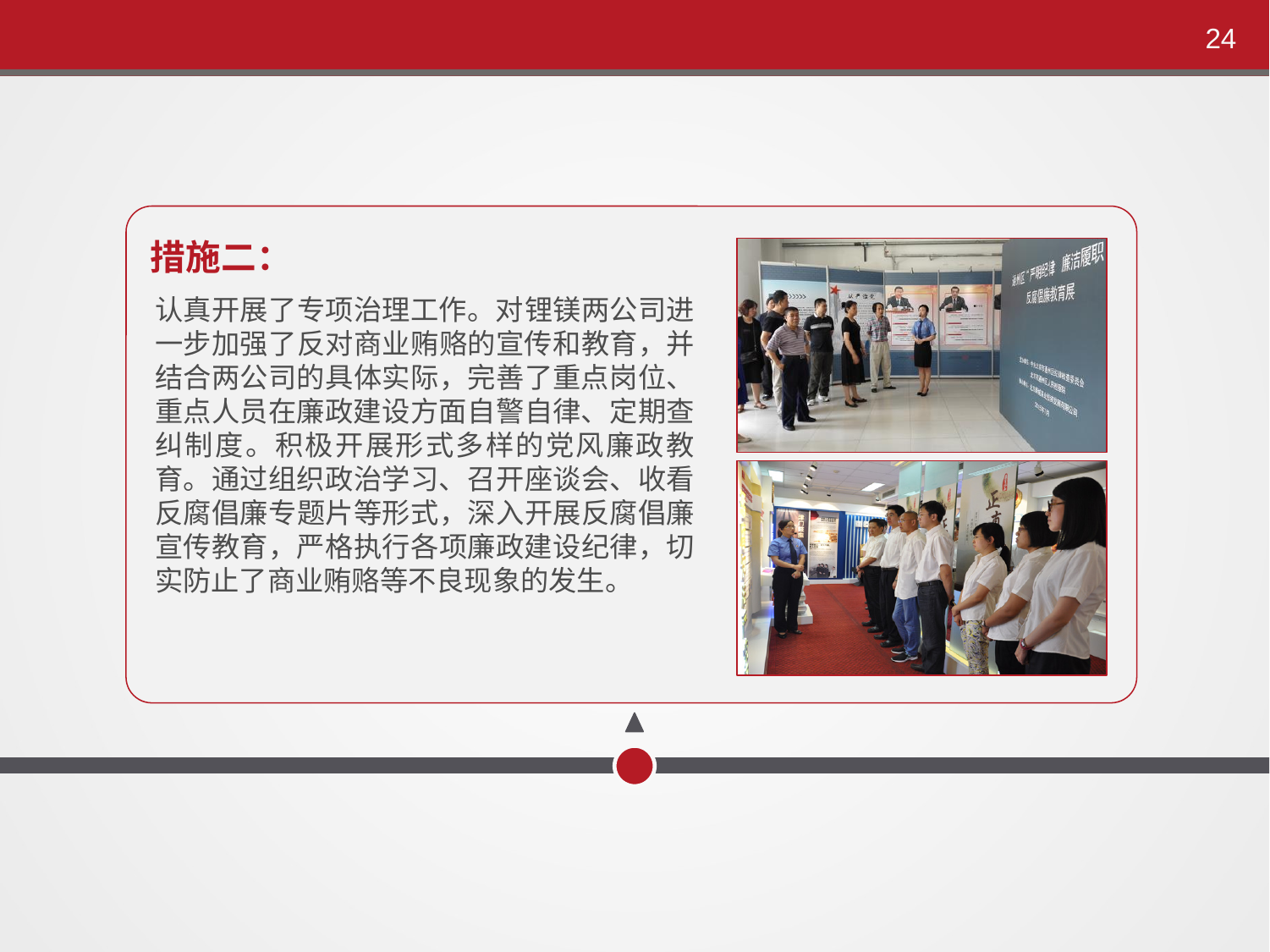

措施二：

认真开展了专项治理工作。对锂镁两公司进一步加强了反对商业贿赂的宣传和教育，并结合两公司的具体实际，完善了重点岗位、重点人员在廉政建设方面自警自律、定期查纠制度。积极开展形式多样的党风廉政教育。通过组织政治学习、召开座谈会、收看反腐倡廉专题片等形式，深入开展反腐倡廉宣传教育，严格执行各项廉政建设纪律，切实防止了商业贿赂等不良现象的发生。